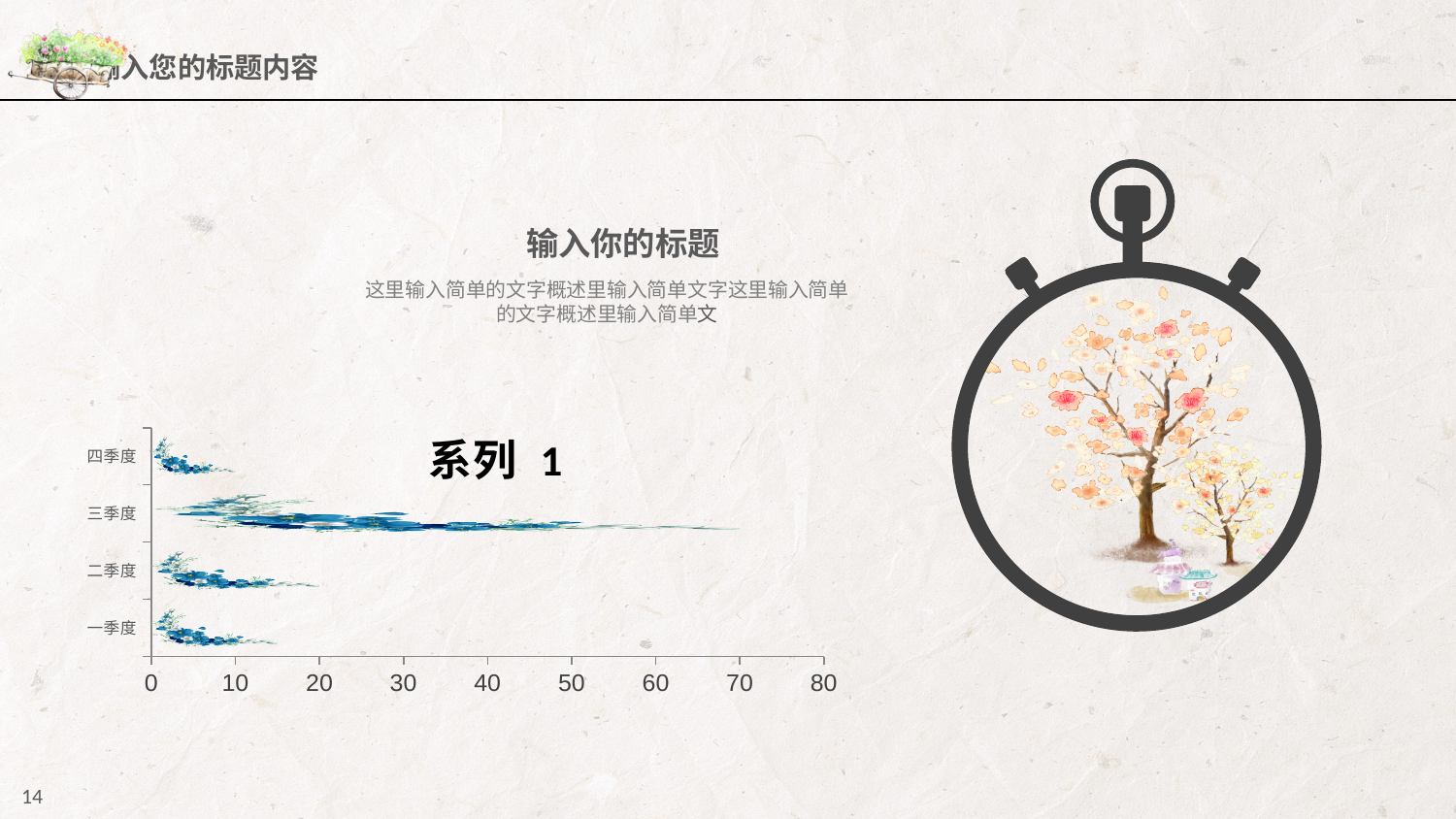

### Chart

| Category |
|---|
输入你的标题
这里输入简单的文字概述里输入简单文字这里输入简单的文字概述里输入简单文

### Chart:

| Category | 系列 1 |
|---|---|
| 一季度 | 15.0 |
| 二季度 | 20.0 |
| 三季度 | 70.0 |
| 四季度 | 10.0 |
14